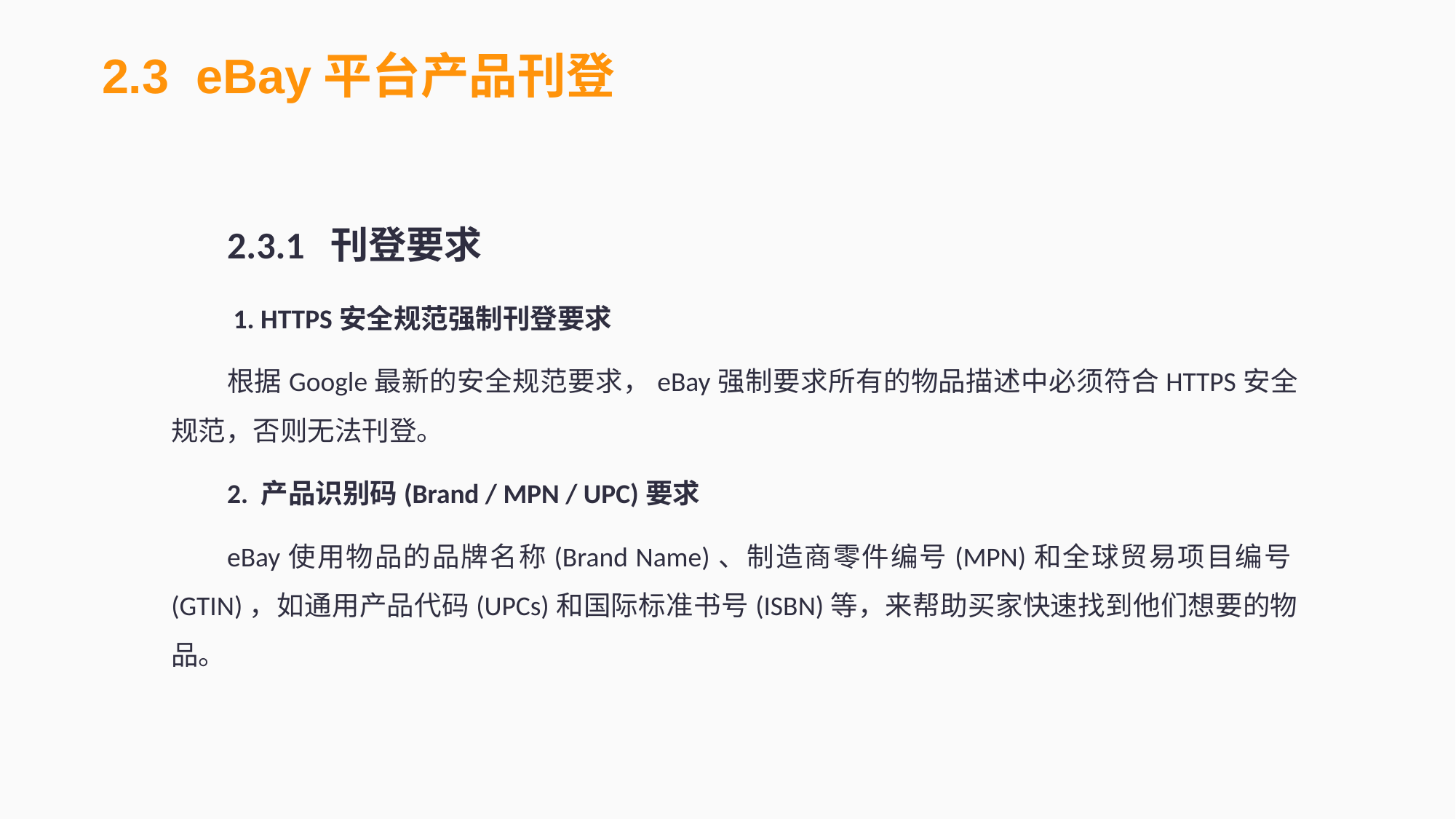

2.3  eBay平台产品刊登
2.3.1  刊登要求
 1. HTTPS安全规范强制刊登要求
根据Google最新的安全规范要求，eBay强制要求所有的物品描述中必须符合HTTPS安全规范，否则无法刊登。
2. 产品识别码(Brand / MPN / UPC)要求
eBay使用物品的品牌名称(Brand Name)、制造商零件编号(MPN)和全球贸易项目编号(GTIN)，如通用产品代码(UPCs)和国际标准书号(ISBN)等，来帮助买家快速找到他们想要的物品。